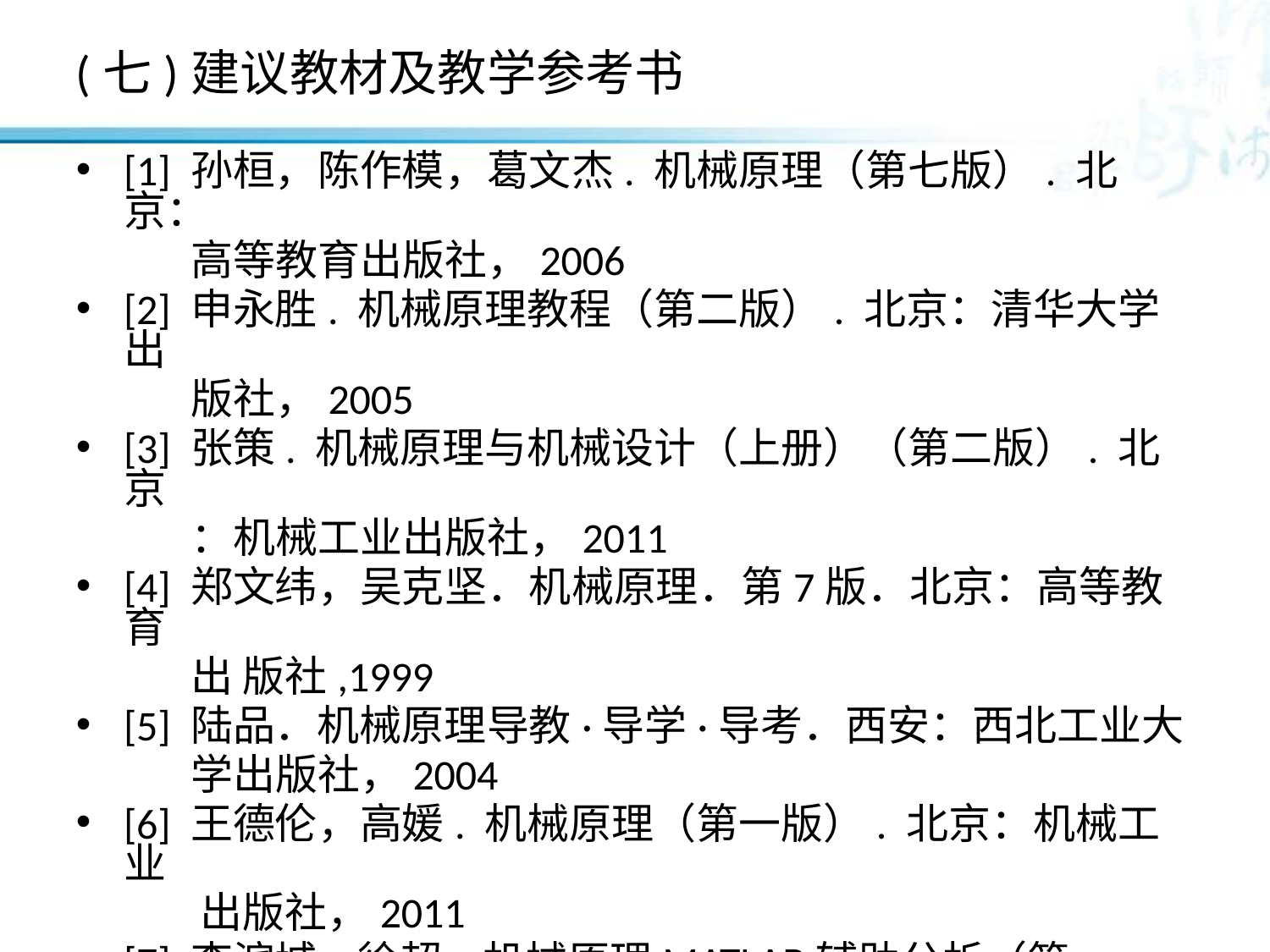

# (七)建议教材及教学参考书
[1] 孙桓，陈作模，葛文杰. 机械原理（第七版）. 北京：
           高等教育出版社，2006
[2] 申永胜. 机械原理教程（第二版）. 北京：清华大学出
           版社，2005
[3] 张策. 机械原理与机械设计（上册）（第二版）. 北京
           ：机械工业出版社，2011
[4] 郑文纬，吴克坚．机械原理．第7版．北京：高等教育
           出 版社,1999
[5] 陆品．机械原理导教·导学·导考．西安：西北工业大
           学出版社，2004
[6] 王德伦，高媛. 机械原理（第一版）. 北京：机械工业
            出版社，2011
[7] 李滨城, 徐超. 机械原理MATLAB辅助分析（第一版）.
            北京：化学工业出版社, 2011